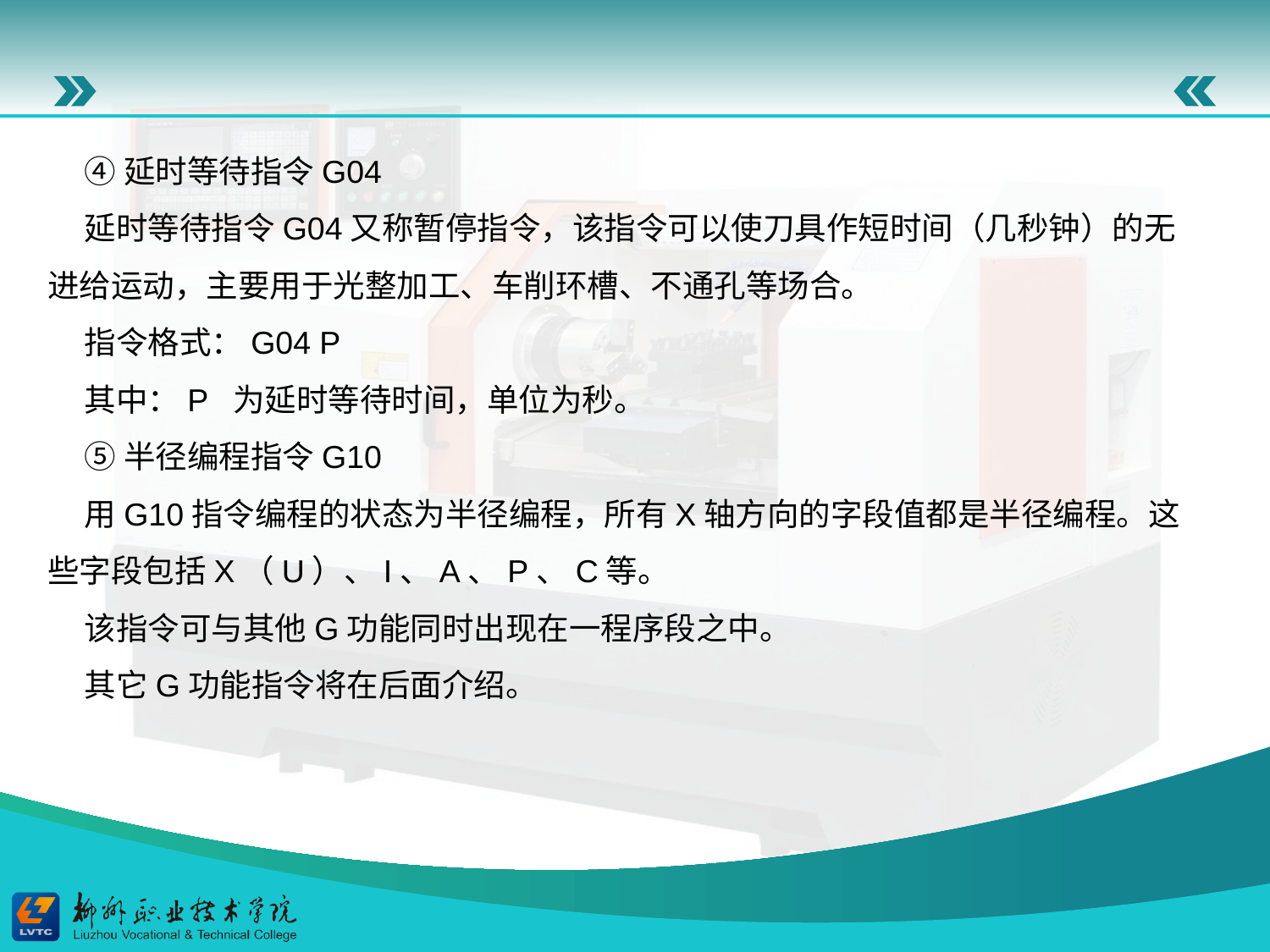

④延时等待指令G04
延时等待指令G04又称暂停指令，该指令可以使刀具作短时间（几秒钟）的无进给运动，主要用于光整加工、车削环槽、不通孔等场合。
指令格式：G04 P
其中：P  为延时等待时间，单位为秒。
⑤半径编程指令G10
用G10指令编程的状态为半径编程，所有X轴方向的字段值都是半径编程。这些字段包括X（U）、I、A、P、C等。
该指令可与其他G功能同时出现在一程序段之中。
其它G功能指令将在后面介绍。